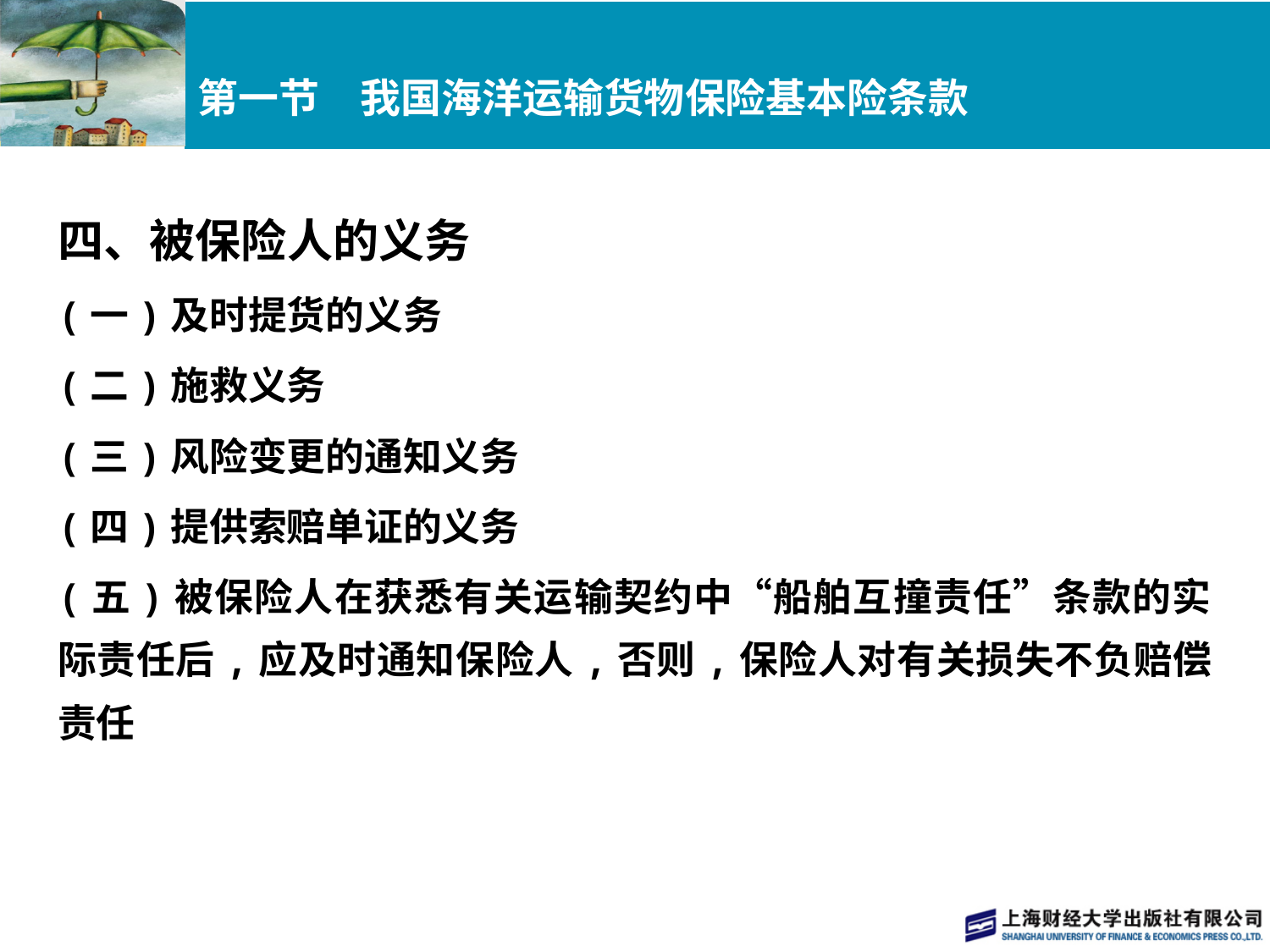

# 第一节　我国海洋运输货物保险基本险条款
四、被保险人的义务
(一)及时提货的义务
(二)施救义务
(三)风险变更的通知义务
(四)提供索赔单证的义务
(五)被保险人在获悉有关运输契约中“船舶互撞责任”条款的实际责任后,应及时通知保险人,否则,保险人对有关损失不负赔偿责任